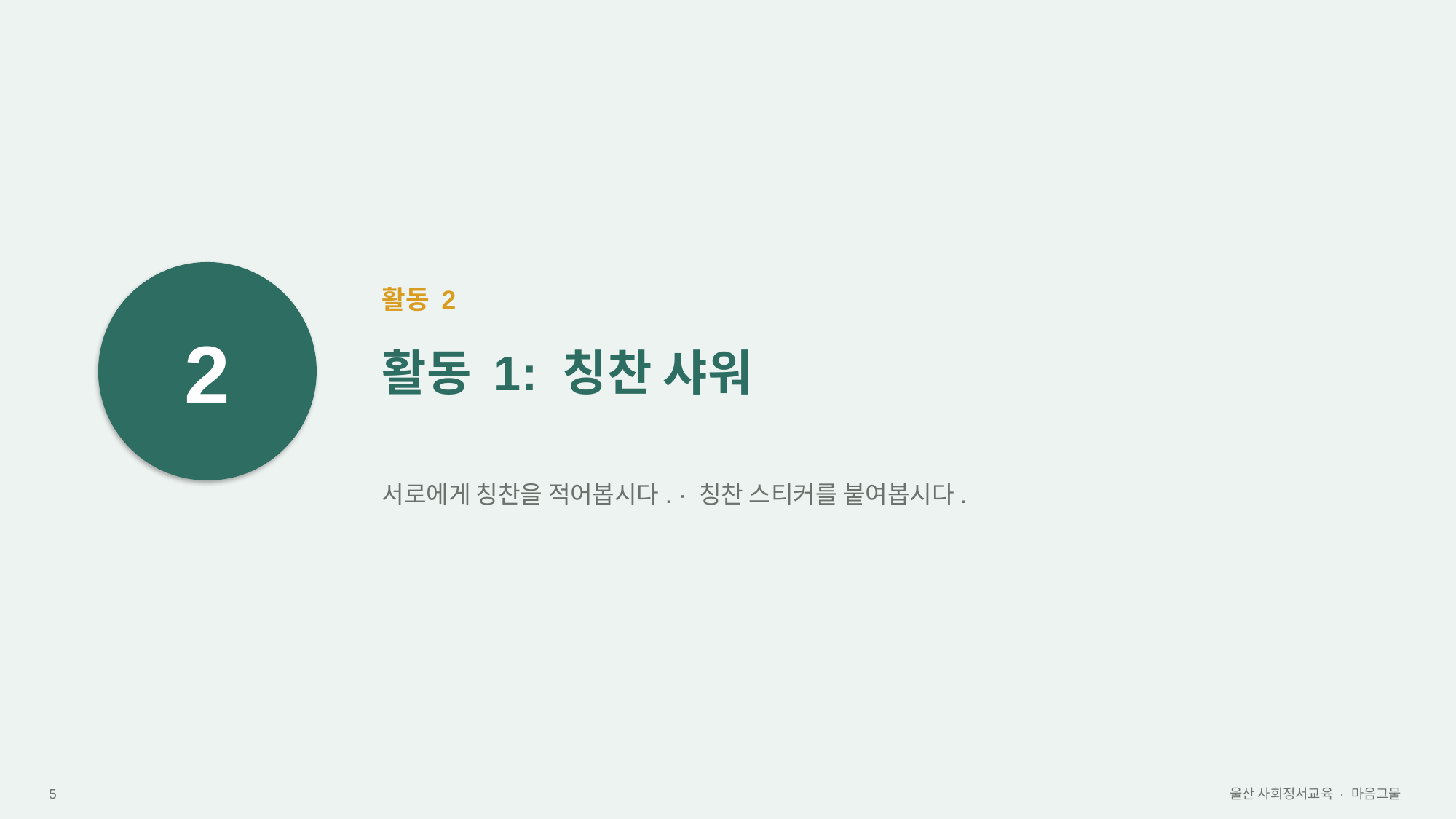

2
활동 2
활동 1: 칭찬 샤워
서로에게 칭찬을 적어봅시다. · 칭찬 스티커를 붙여봅시다.
5
울산 사회정서교육 · 마음그물